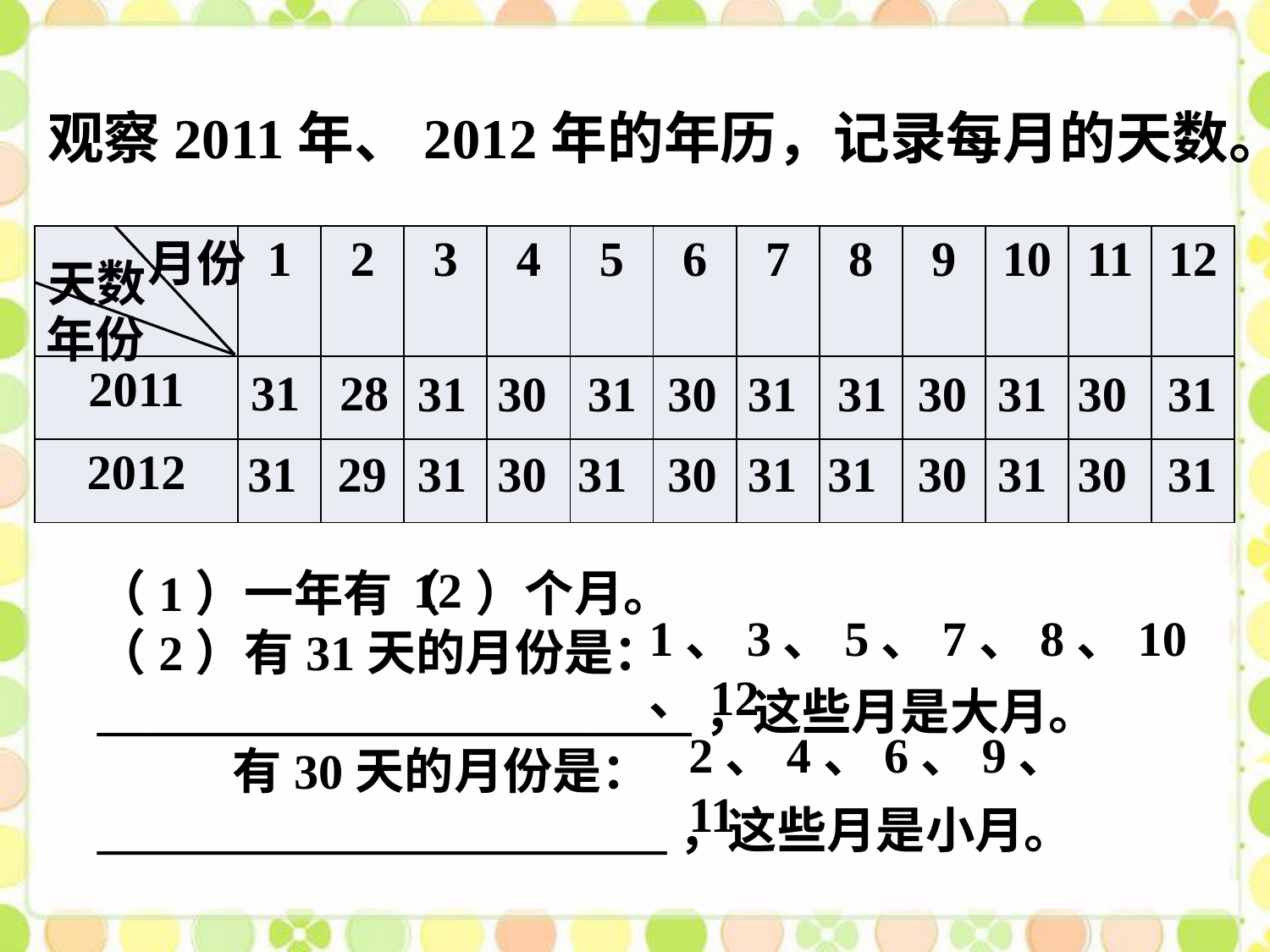

观察2011年、2012年的年历，记录每月的天数。
|  | 1 | 2 | 3 | 4 | 5 | 6 | 7 | 8 | 9 | 10 | 11 | 12 |
| --- | --- | --- | --- | --- | --- | --- | --- | --- | --- | --- | --- | --- |
| 2011 |  |  |  |  |  |  |  |  |  |  |  |  |
| 2012 |  |  |  |  |  |  |  |  |  |  |  |  |
月份
天数
年份
31
28
31
30
31
30
31
31
30
31
30
31
31
29
31
30
31
30
31
31
30
31
30
31
12
（1）一年有（   ）个月。
（2）有31天的月份是：________________________，这些月是大月。
           有30天的月份是：_______________________，这些月是小月。

1、3、5、7、8、10、12
2、4、6、9、11